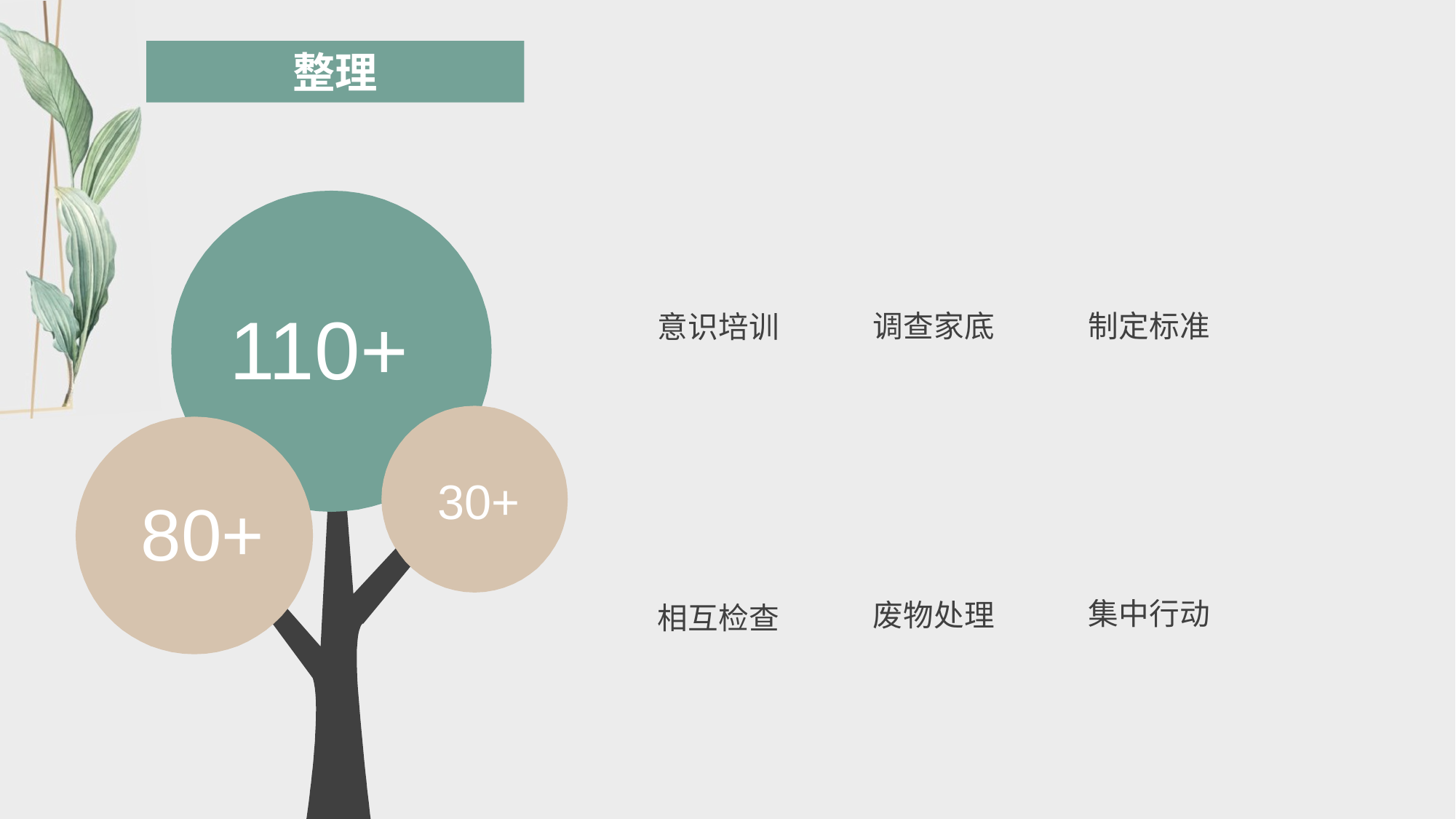

110+

30+
80+

调查家底
制定标准
意识培训
集中行动
废物处理
相互检查